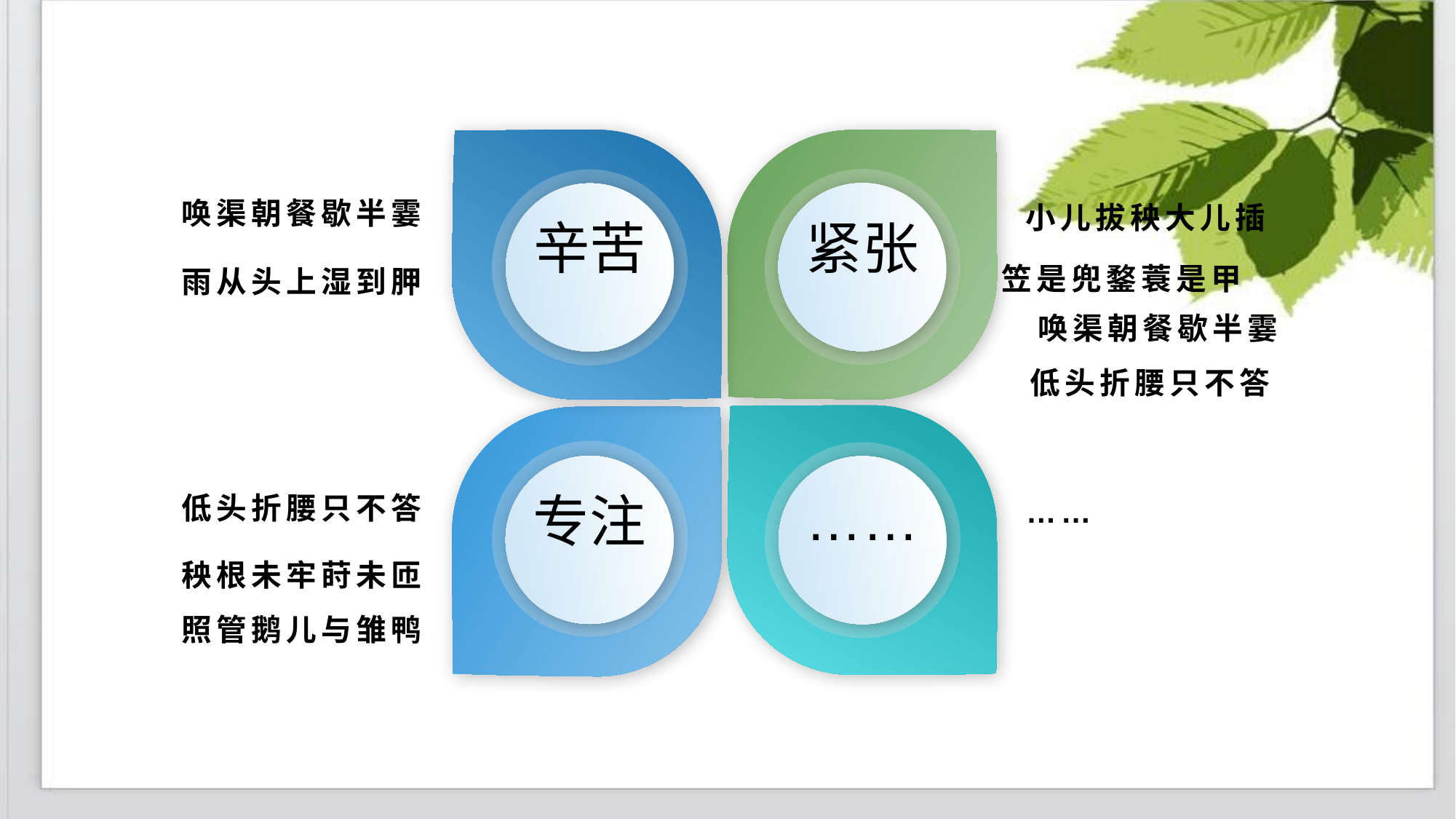

唤渠朝餐歇半霎

小儿拔秧大儿插

紧张
辛苦
雨从头上湿到胛
笠是兜鍪蓑是甲
唤渠朝餐歇半霎
低头折腰只不答

低头折腰只不答
……
……
专注
秧根未牢莳未匝
照管鹅儿与雏鸭